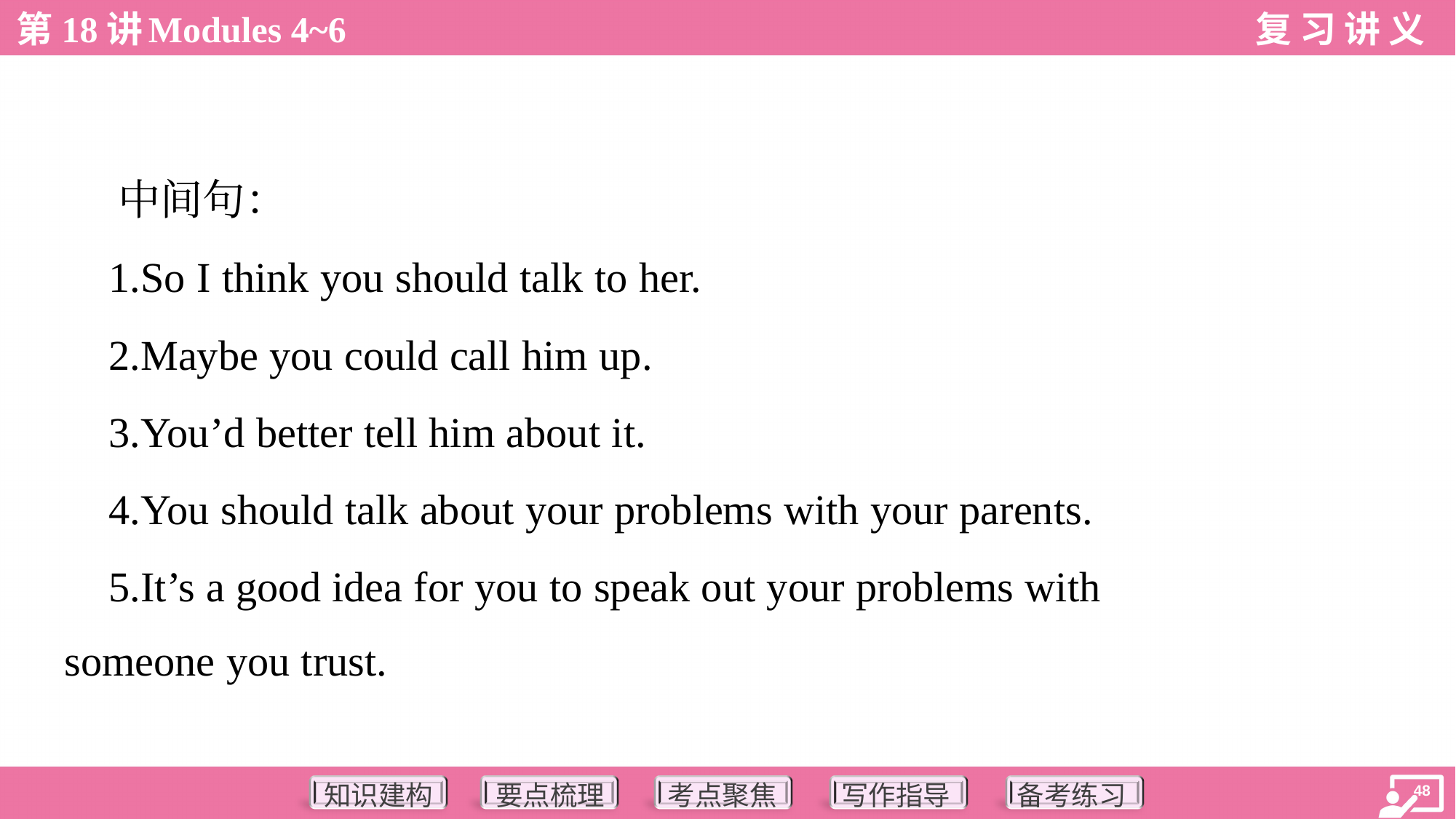

中间句：
    1.So I think you should talk to her.
    2.Maybe you could call him up.
    3.You’d better tell him about it.
    4.You should talk about your problems with your parents.
    5.It’s a good idea for you to speak out your problems with
someone you trust.